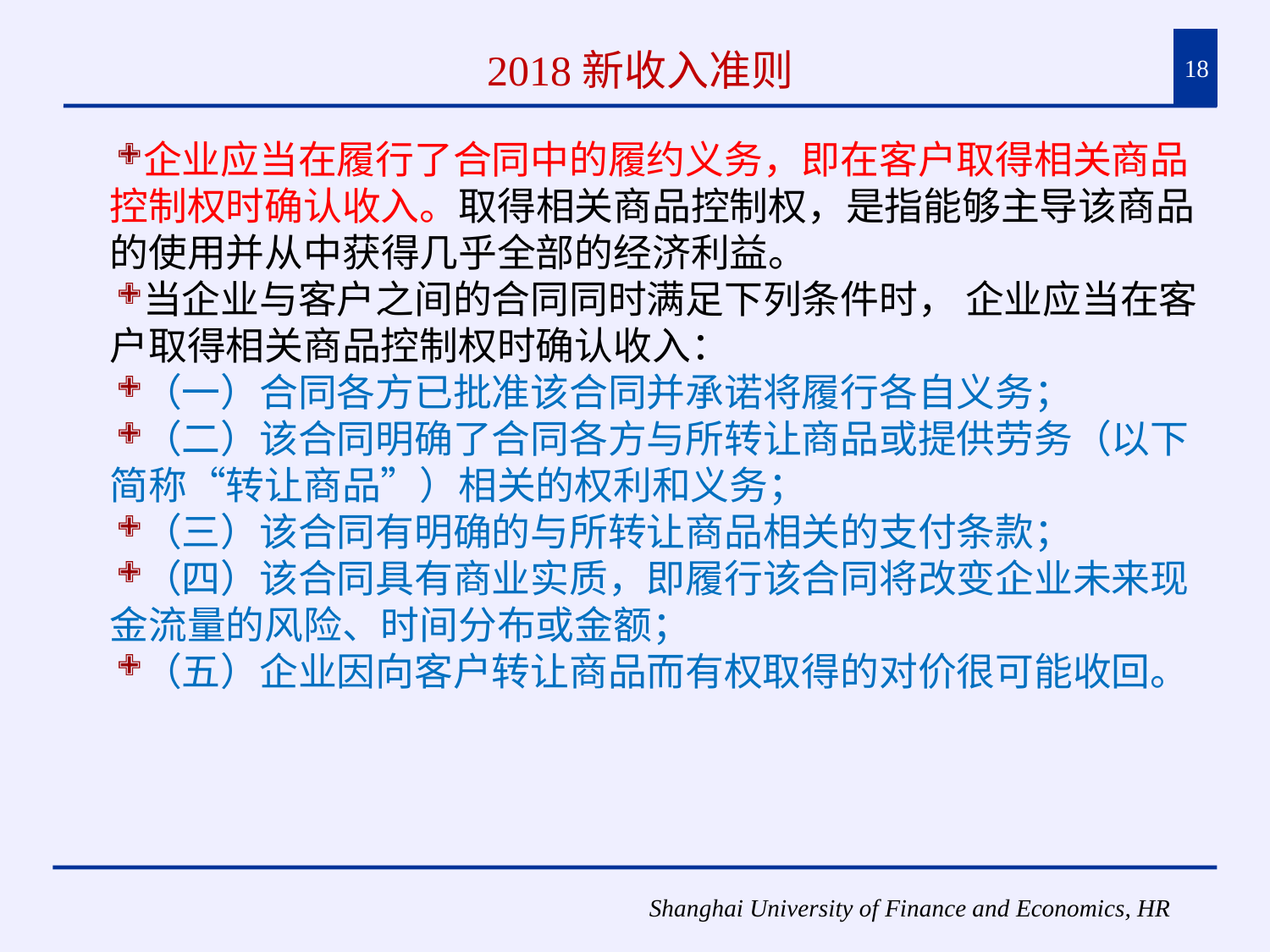

# 2018新收入准则
18
企业应当在履行了合同中的履约义务，即在客户取得相关商品控制权时确认收入。取得相关商品控制权，是指能够主导该商品的使用并从中获得几乎全部的经济利益。
当企业与客户之间的合同同时满足下列条件时， 企业应当在客户取得相关商品控制权时确认收入：
（一）合同各方已批准该合同并承诺将履行各自义务；
（二）该合同明确了合同各方与所转让商品或提供劳务（以下简称“转让商品”）相关的权利和义务；
（三）该合同有明确的与所转让商品相关的支付条款；
（四）该合同具有商业实质，即履行该合同将改变企业未来现金流量的风险、时间分布或金额；
（五）企业因向客户转让商品而有权取得的对价很可能收回。